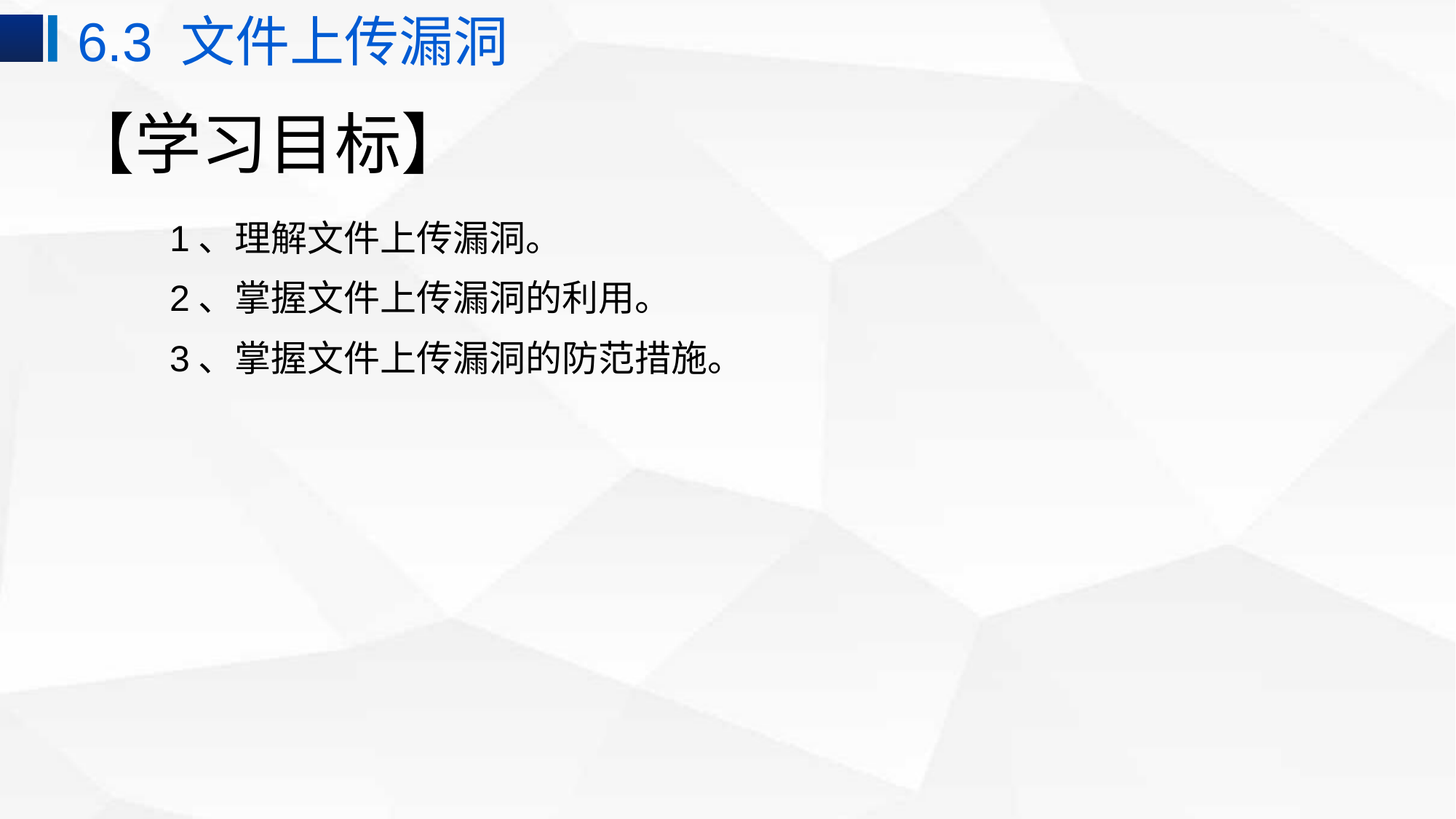

6.3 文件上传漏洞

# 【学习目标】
1、理解文件上传漏洞。
2、掌握文件上传漏洞的利用。
3、掌握文件上传漏洞的防范措施。